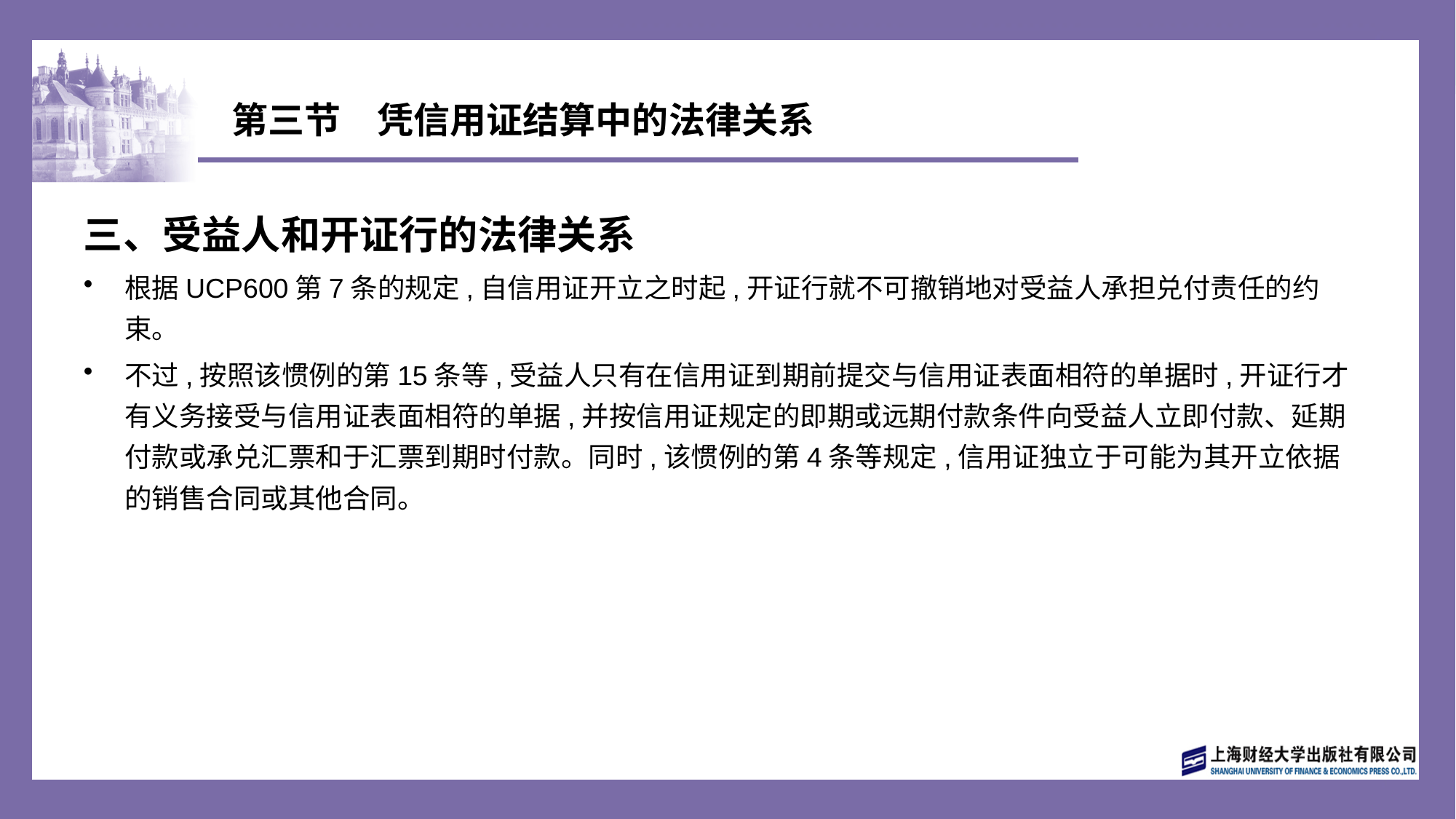

# 第三节　凭信用证结算中的法律关系
三、受益人和开证行的法律关系
根据UCP600第7条的规定,自信用证开立之时起,开证行就不可撤销地对受益人承担兑付责任的约束。
不过,按照该惯例的第15条等,受益人只有在信用证到期前提交与信用证表面相符的单据时,开证行才有义务接受与信用证表面相符的单据,并按信用证规定的即期或远期付款条件向受益人立即付款、延期付款或承兑汇票和于汇票到期时付款。同时,该惯例的第4条等规定,信用证独立于可能为其开立依据的销售合同或其他合同。